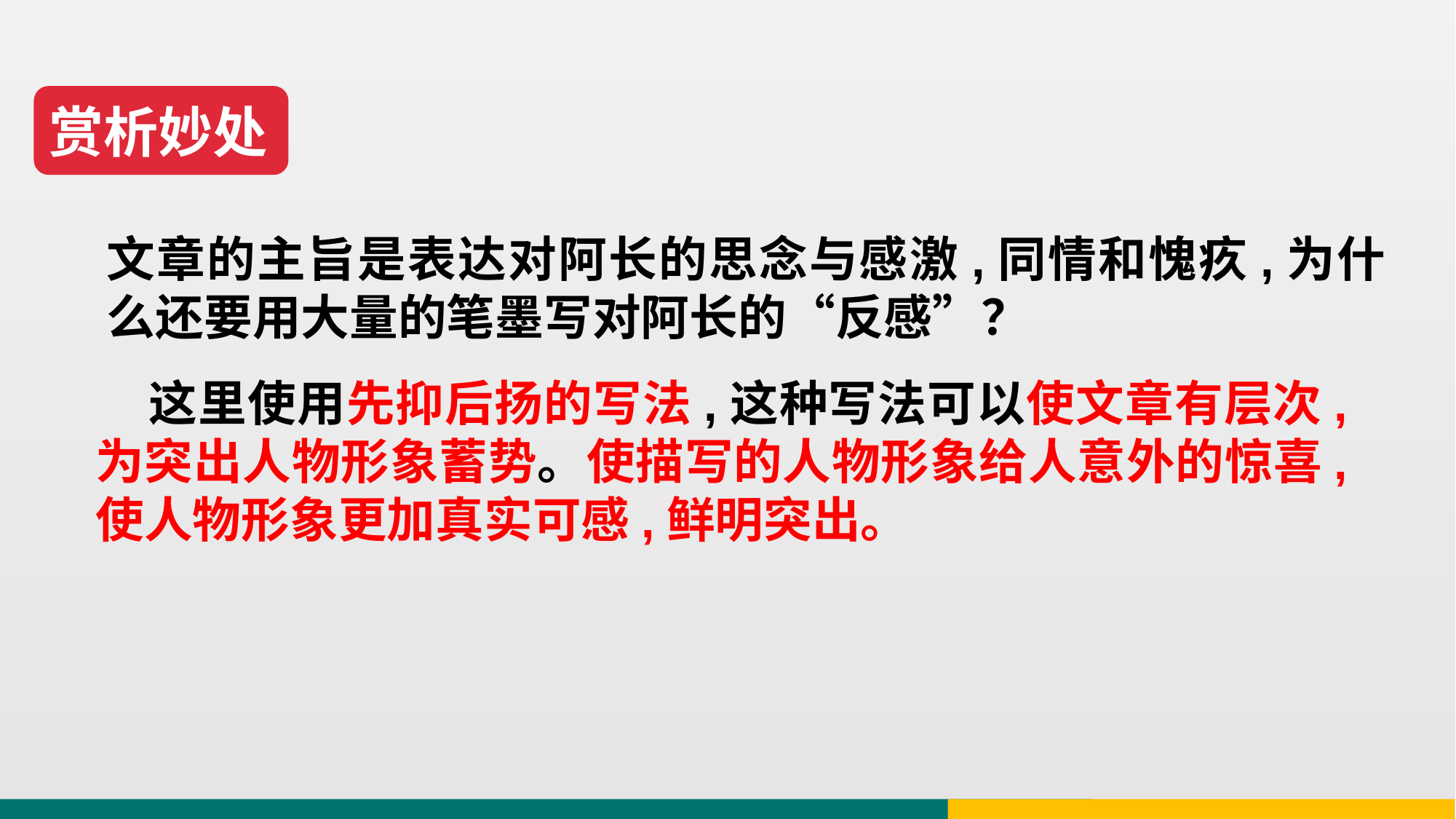

赏析妙处
文章的主旨是表达对阿长的思念与感激,同情和愧疚,为什么还要用大量的笔墨写对阿长的“反感”？
    这里使用先抑后扬的写法,这种写法可以使文章有层次,为突出人物形象蓄势。使描写的人物形象给人意外的惊喜,使人物形象更加真实可感,鲜明突出。